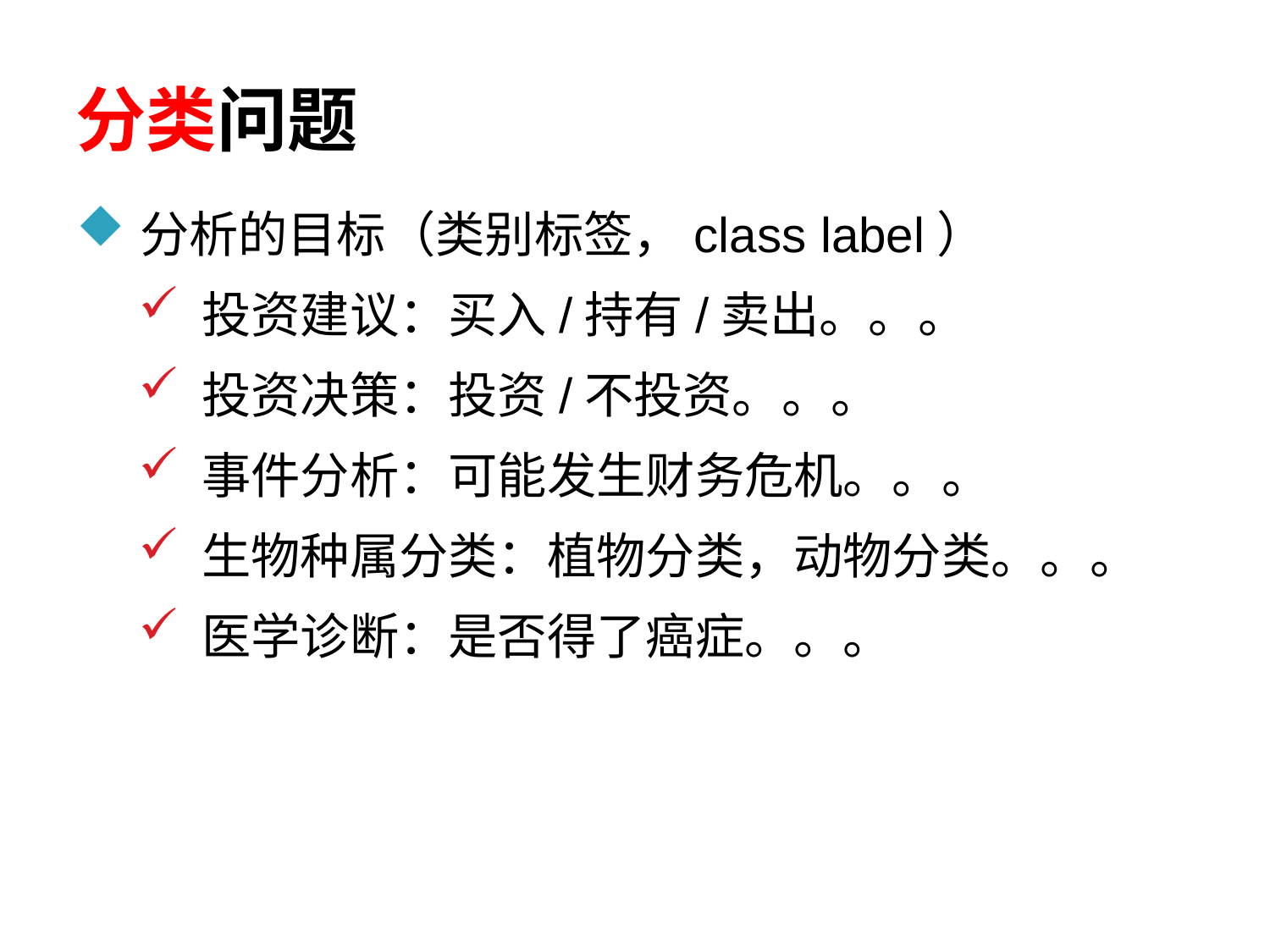

# 分类问题
分析的目标（类别标签，class label）
投资建议：买入/持有/卖出。。。
投资决策：投资/不投资。。。
事件分析：可能发生财务危机。。。
生物种属分类：植物分类，动物分类。。。
医学诊断：是否得了癌症。。。